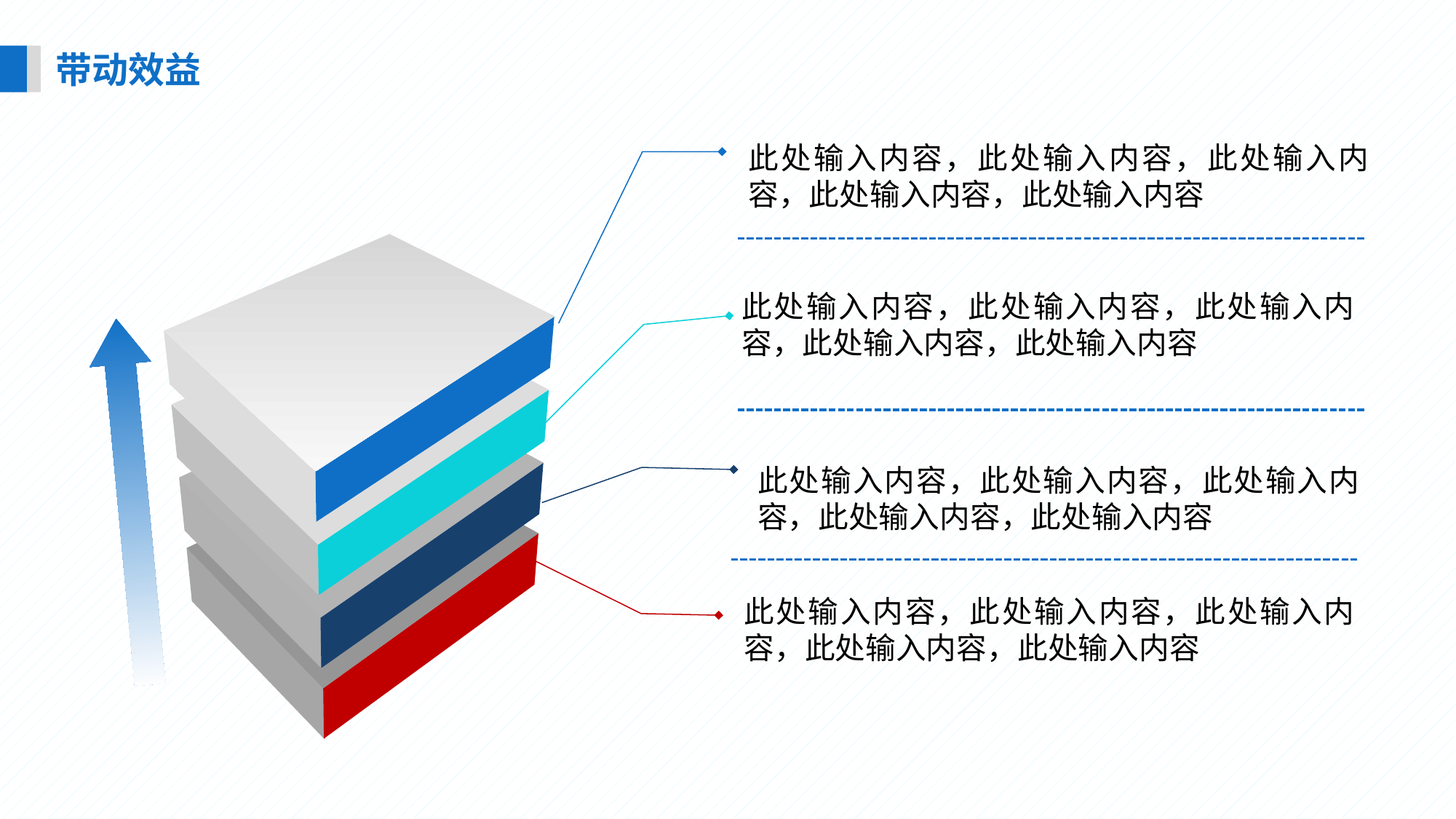

带动效益

此处输入内容，此处输入内容，此处输入内容，此处输入内容，此处输入内容

此处输入内容，此处输入内容，此处输入内容，此处输入内容，此处输入内容

此处输入内容，此处输入内容，此处输入内容，此处输入内容，此处输入内容
此处输入内容，此处输入内容，此处输入内容，此处输入内容，此处输入内容